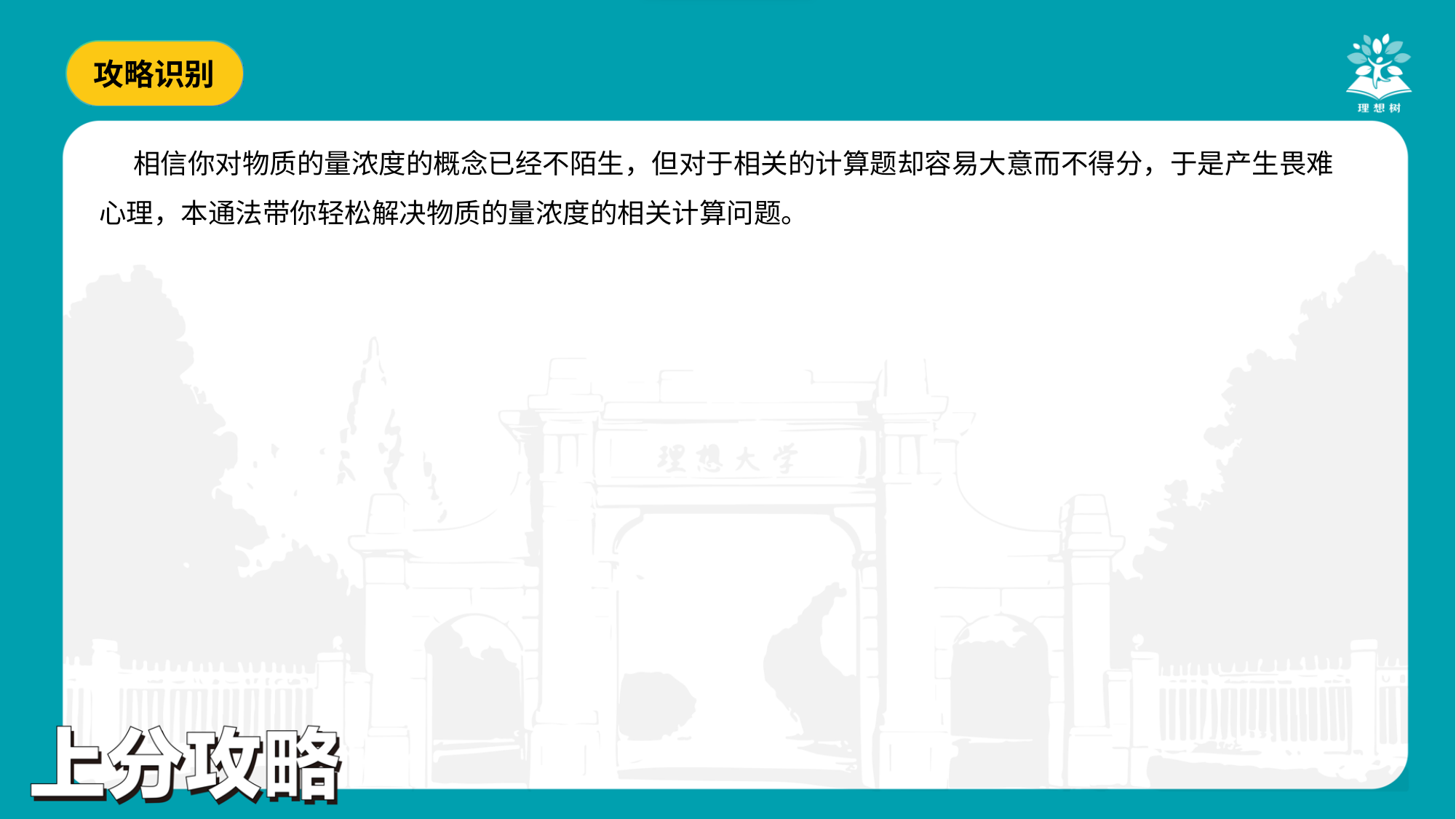

相信你对物质的量浓度的概念已经不陌生，但对于相关的计算题却容易大意而不得分，于是产生畏难
心理，本通法带你轻松解决物质的量浓度的相关计算问题。